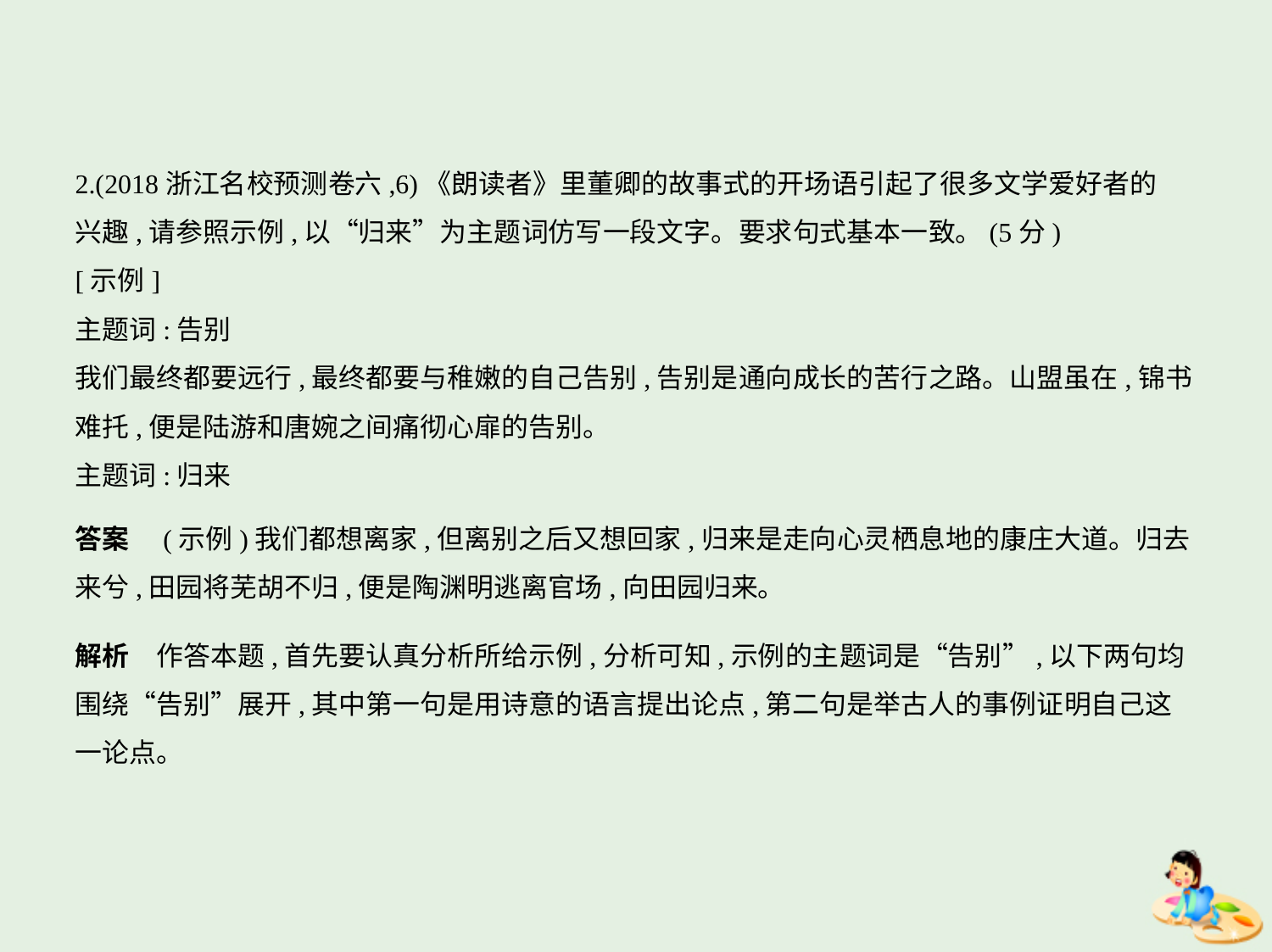

2.(2018浙江名校预测卷六,6)《朗读者》里董卿的故事式的开场语引起了很多文学爱好者的
兴趣,请参照示例,以“归来”为主题词仿写一段文字。要求句式基本一致。(5分)
[示例]
主题词:告别
我们最终都要远行,最终都要与稚嫩的自己告别,告别是通向成长的苦行之路。山盟虽在,锦书
难托,便是陆游和唐婉之间痛彻心扉的告别。
主题词:归来
答案　(示例)我们都想离家,但离别之后又想回家,归来是走向心灵栖息地的康庄大道。归去
来兮,田园将芜胡不归,便是陶渊明逃离官场,向田园归来。
解析　作答本题,首先要认真分析所给示例,分析可知,示例的主题词是“告别”,以下两句均
围绕“告别”展开,其中第一句是用诗意的语言提出论点,第二句是举古人的事例证明自己这
一论点。